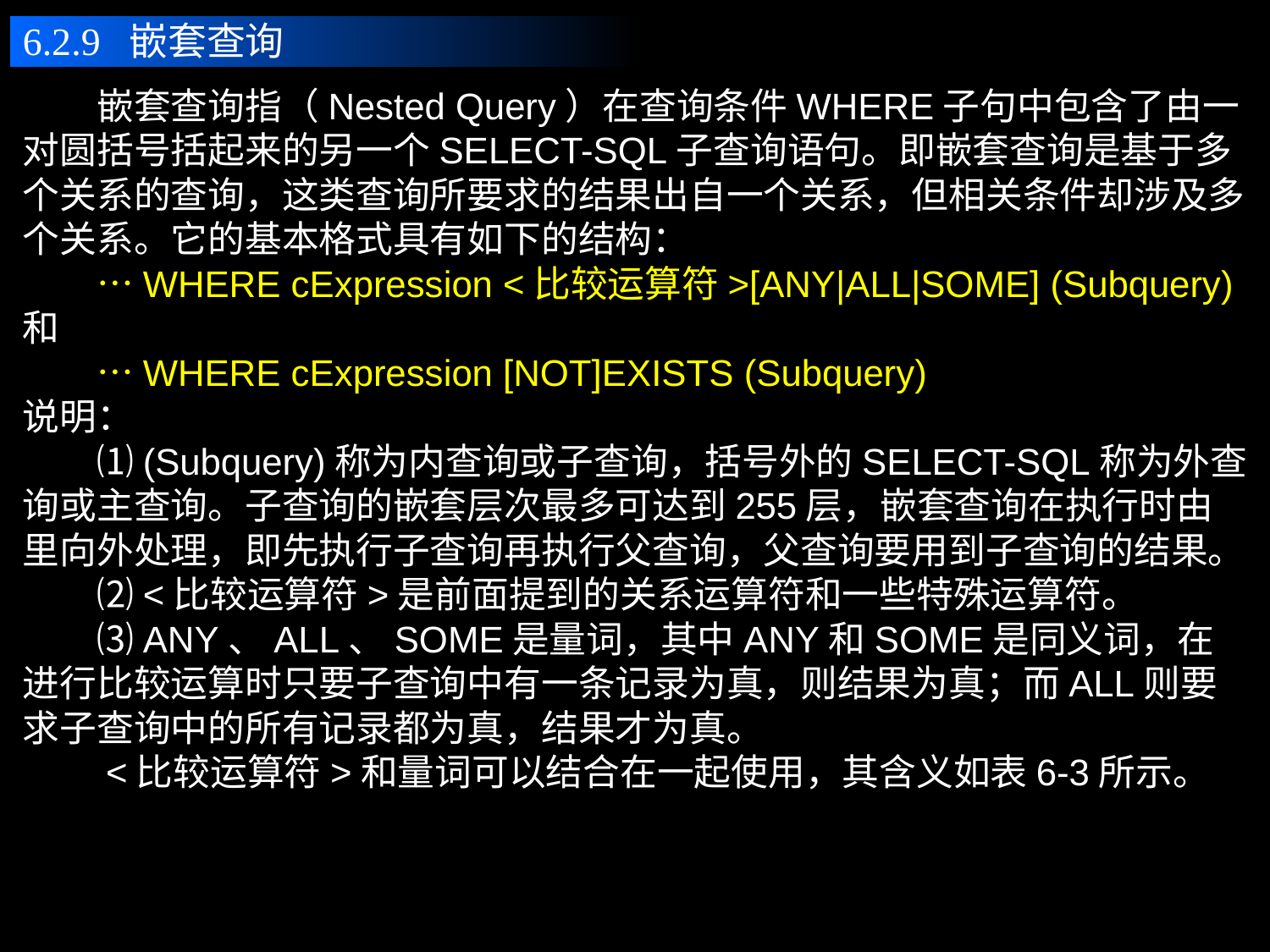

6.2.9  嵌套查询
　　嵌套查询指（Nested Query）在查询条件WHERE子句中包含了由一对圆括号括起来的另一个SELECT-SQL子查询语句。即嵌套查询是基于多个关系的查询，这类查询所要求的结果出自一个关系，但相关条件却涉及多个关系。它的基本格式具有如下的结构：
　　…WHERE cExpression <比较运算符>[ANY|ALL|SOME] (Subquery)
和
　　…WHERE cExpression [NOT]EXISTS (Subquery)
说明：
　　⑴(Subquery)称为内查询或子查询，括号外的SELECT-SQL称为外查询或主查询。子查询的嵌套层次最多可达到255层，嵌套查询在执行时由里向外处理，即先执行子查询再执行父查询，父查询要用到子查询的结果。
　　⑵<比较运算符>是前面提到的关系运算符和一些特殊运算符。
　　⑶ANY、ALL、SOME是量词，其中ANY和SOME是同义词，在进行比较运算时只要子查询中有一条记录为真，则结果为真；而ALL则要求子查询中的所有记录都为真，结果才为真。
　　<比较运算符>和量词可以结合在一起使用，其含义如表6-3所示。